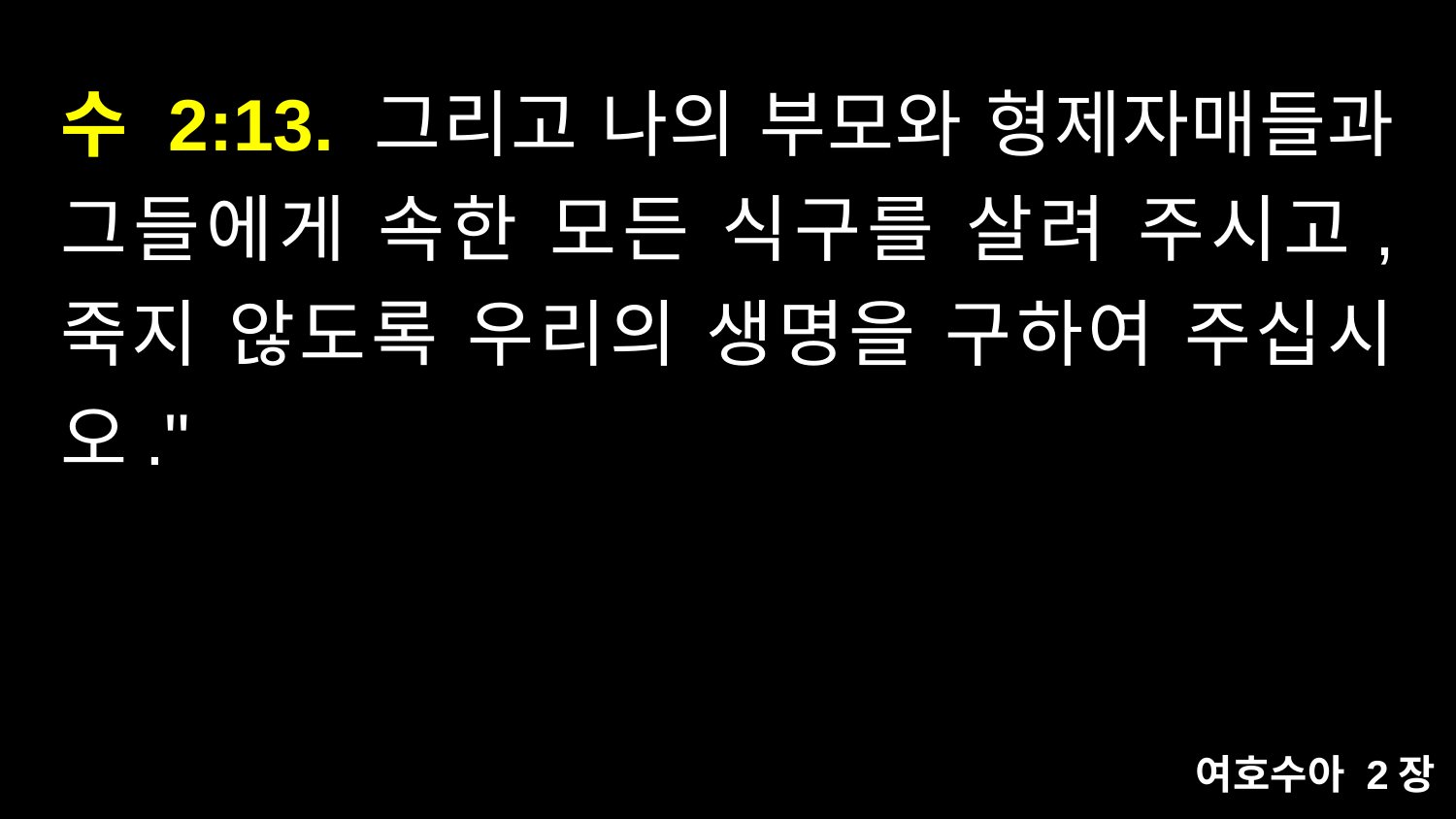

# 수 2:13. 그리고 나의 부모와 형제자매들과 그들에게 속한 모든 식구를 살려 주시고, 죽지 않도록 우리의 생명을 구하여 주십시오."
여호수아 2장